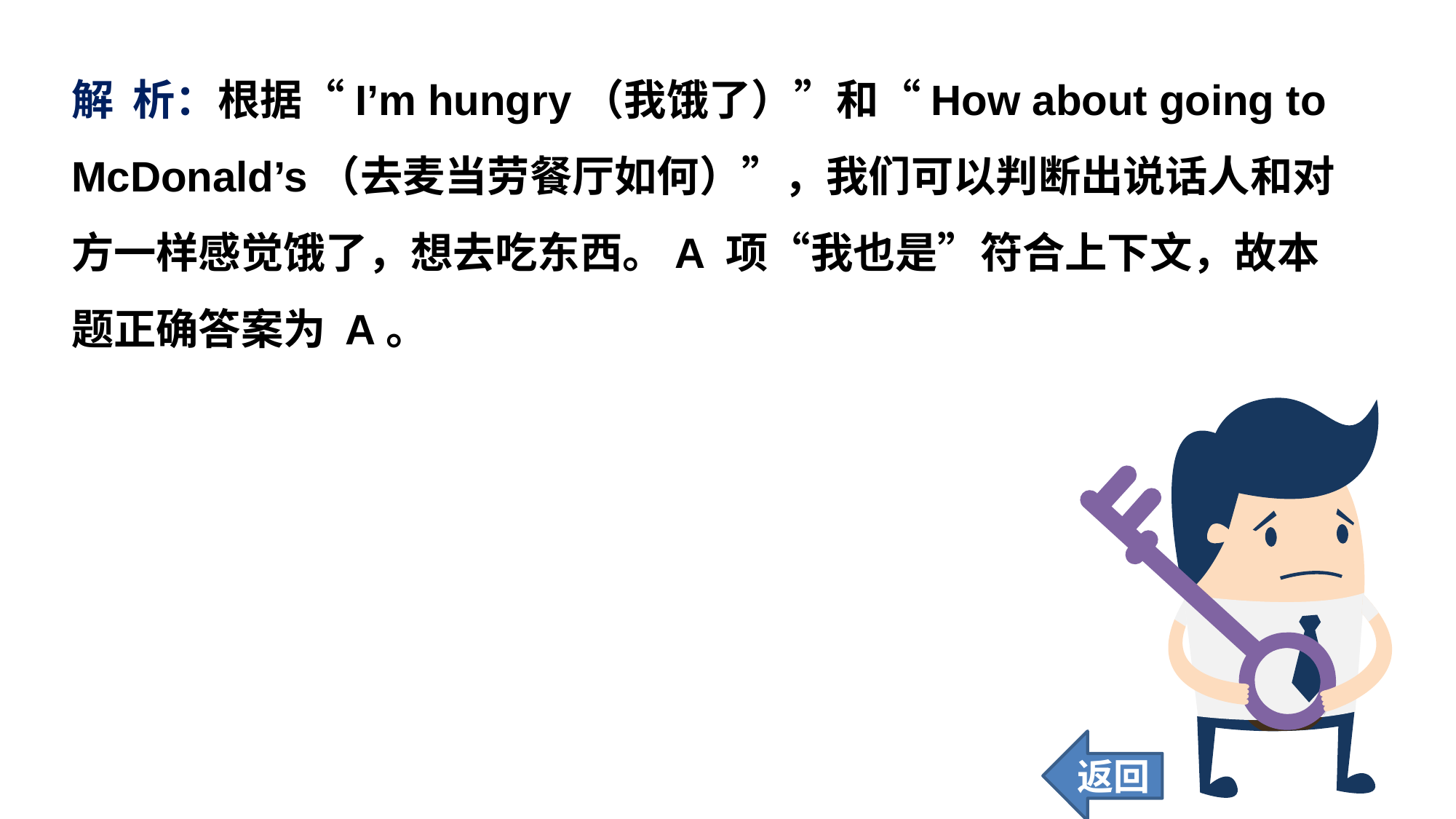

解  析：根据“I’m hungry（我饿了）”和“How about going to McDonald’s（去麦当劳餐厅如何）”，我们可以判断出说话人和对方一样感觉饿了，想去吃东西。A 项“我也是”符合上下文，故本题正确答案为 A。

返回
98